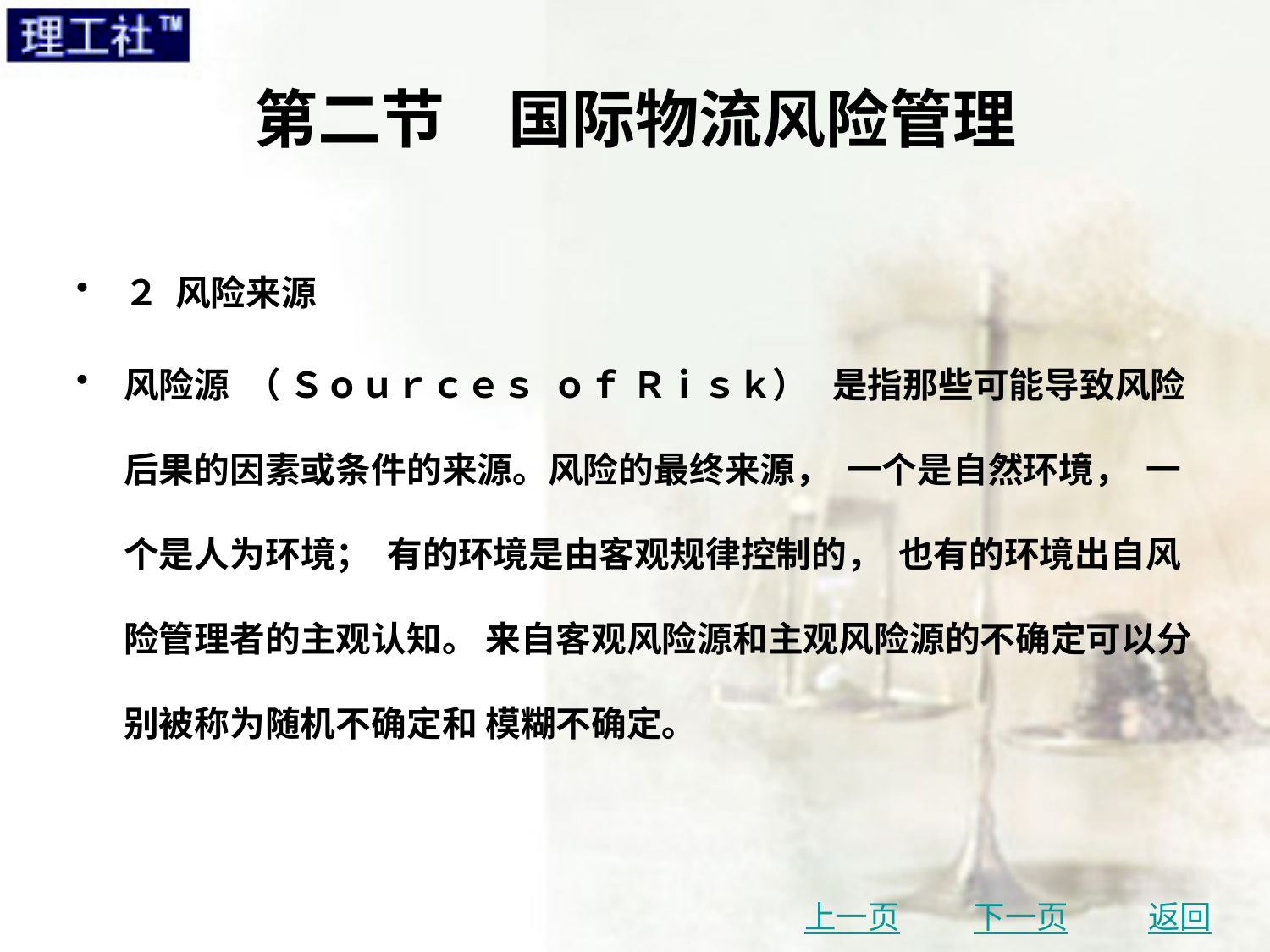

# 第二节　国际物流风险管理
２  风险来源
风险源  （ Ｓｏｕｒｃｅｓ  ｏｆ Ｒｉｓｋ）   是指那些可能导致风险后果的因素或条件的来源。风险的最终来源，  一个是自然环境，  一个是人为环境；  有的环境是由客观规律控制的，  也有的环境出自风险管理者的主观认知。 来自客观风险源和主观风险源的不确定可以分别被称为随机不确定和 模糊不确定。

上一页
下一页
返回